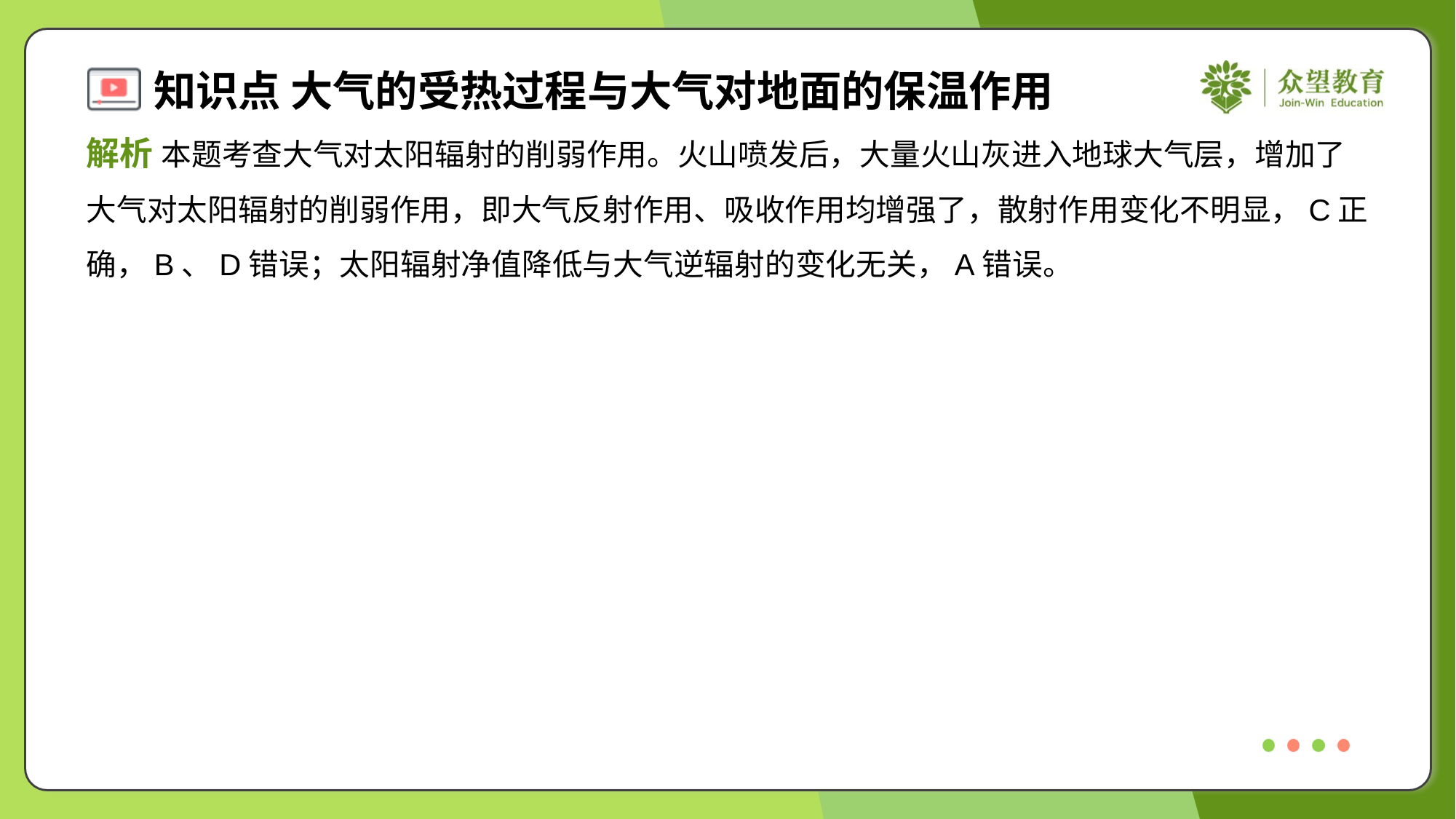

解析 本题考查大气对太阳辐射的削弱作用。火山喷发后，大量火山灰进入地球大气层，增加了
大气对太阳辐射的削弱作用，即大气反射作用、吸收作用均增强了，散射作用变化不明显，C正
确，B、D错误；太阳辐射净值降低与大气逆辐射的变化无关，A错误。